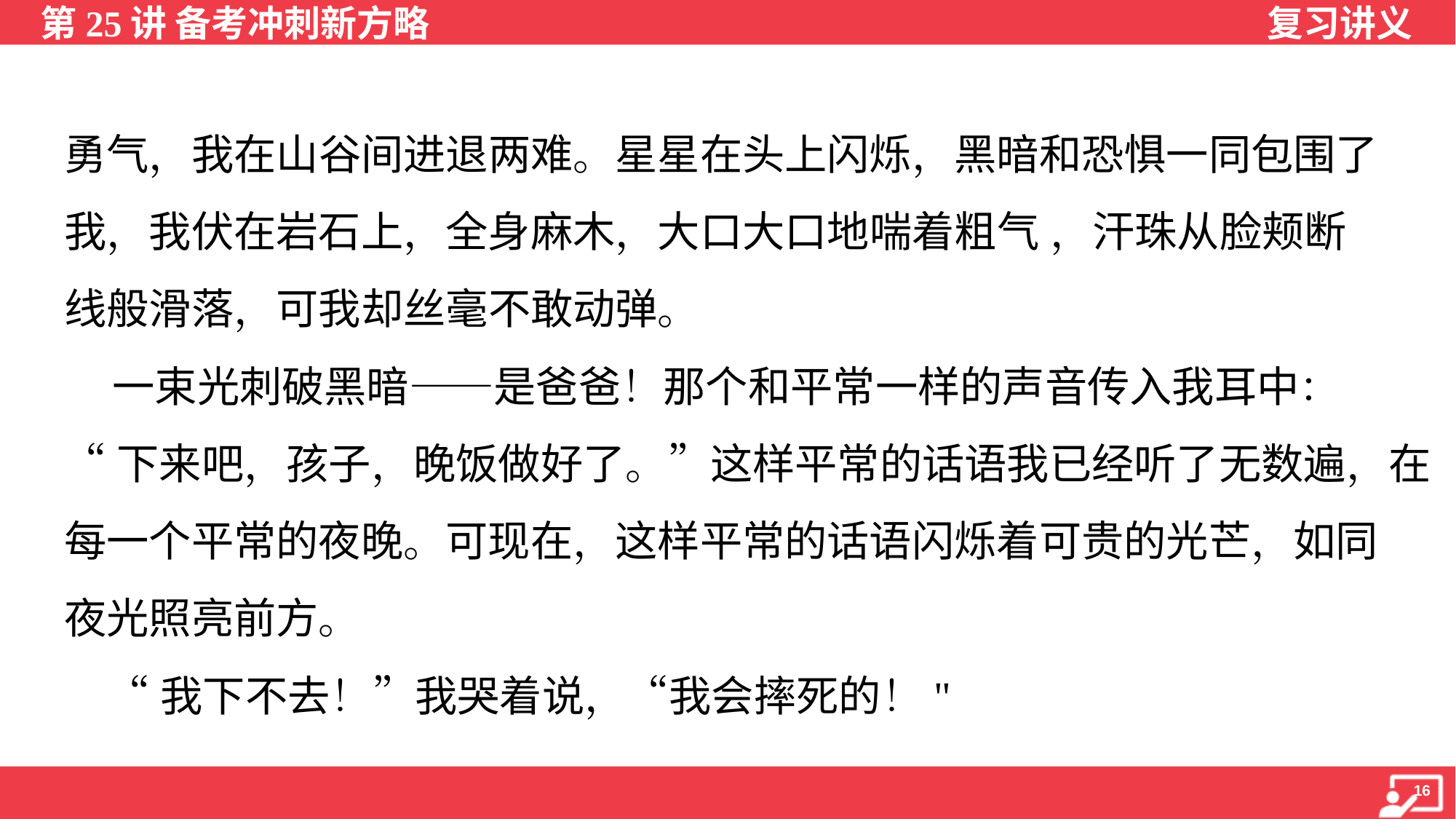

勇气，我在山谷间进退两难。星星在头上闪烁，黑暗和恐惧一同包围了
我，我伏在岩石上，全身麻木，大口大口地喘着粗气 ，汗珠从脸颊断
线般滑落，可我却丝毫不敢动弹。
    一束光刺破黑暗——是爸爸！那个和平常一样的声音传入我耳中：
“下来吧，孩子，晚饭做好了。”这样平常的话语我已经听了无数遍，在
每一个平常的夜晚。可现在，这样平常的话语闪烁着可贵的光芒，如同
夜光照亮前方。
    “我下不去！”我哭着说，“我会摔死的！"